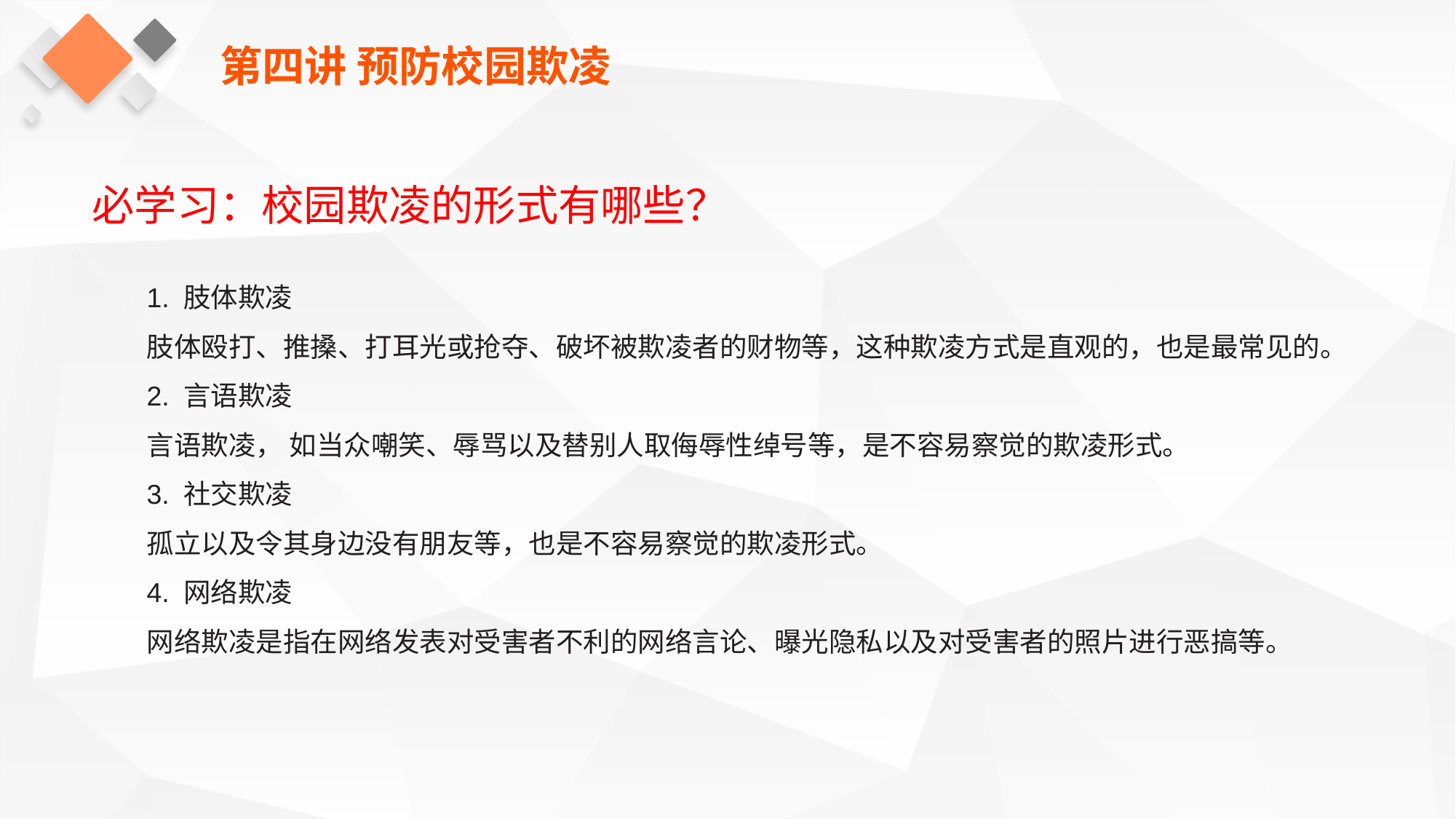

第四讲 预防校园欺凌
必学习：校园欺凌的形式有哪些？
1. 肢体欺凌
肢体殴打、推搡、打耳光或抢夺、破坏被欺凌者的财物等，这种欺凌方式是直观的，也是最常见的。
2. 言语欺凌
言语欺凌， 如当众嘲笑、辱骂以及替别人取侮辱性绰号等，是不容易察觉的欺凌形式。
3. 社交欺凌
孤立以及令其身边没有朋友等，也是不容易察觉的欺凌形式。
4. 网络欺凌
网络欺凌是指在网络发表对受害者不利的网络言论、曝光隐私以及对受害者的照片进行恶搞等。